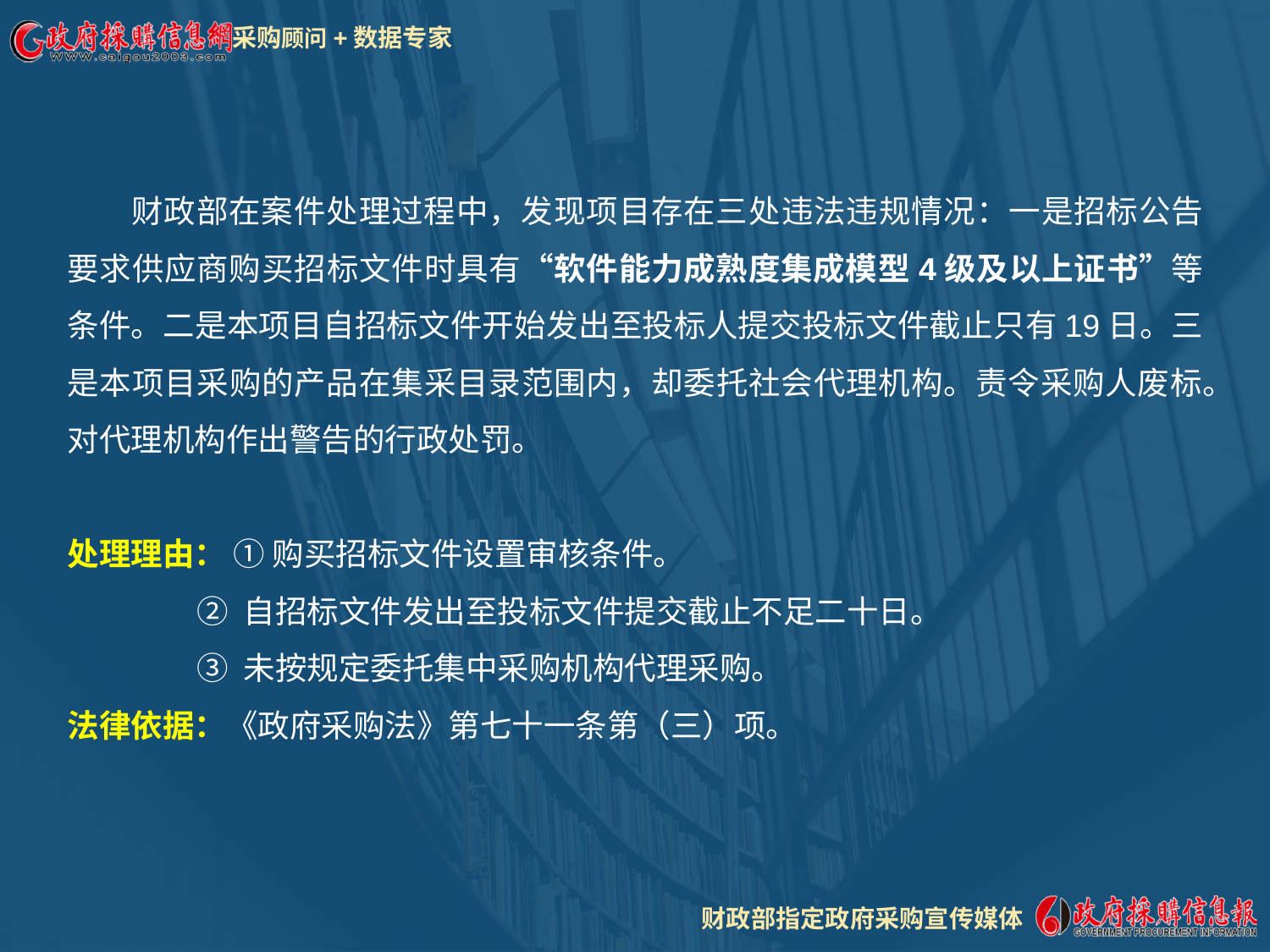

财政部在案件处理过程中，发现项目存在三处违法违规情况：一是招标公告要求供应商购买招标文件时具有“软件能力成熟度集成模型4级及以上证书”等条件。二是本项目自招标文件开始发出至投标人提交投标文件截止只有19日。三是本项目采购的产品在集采目录范围内，却委托社会代理机构。责令采购人废标。对代理机构作出警告的行政处罚。

处理理由： ① 购买招标文件设置审核条件。
                  ② 自招标文件发出至投标文件提交截止不足二十日。
                  ③ 未按规定委托集中采购机构代理采购。
法律依据：《政府采购法》第七十一条第（三）项。